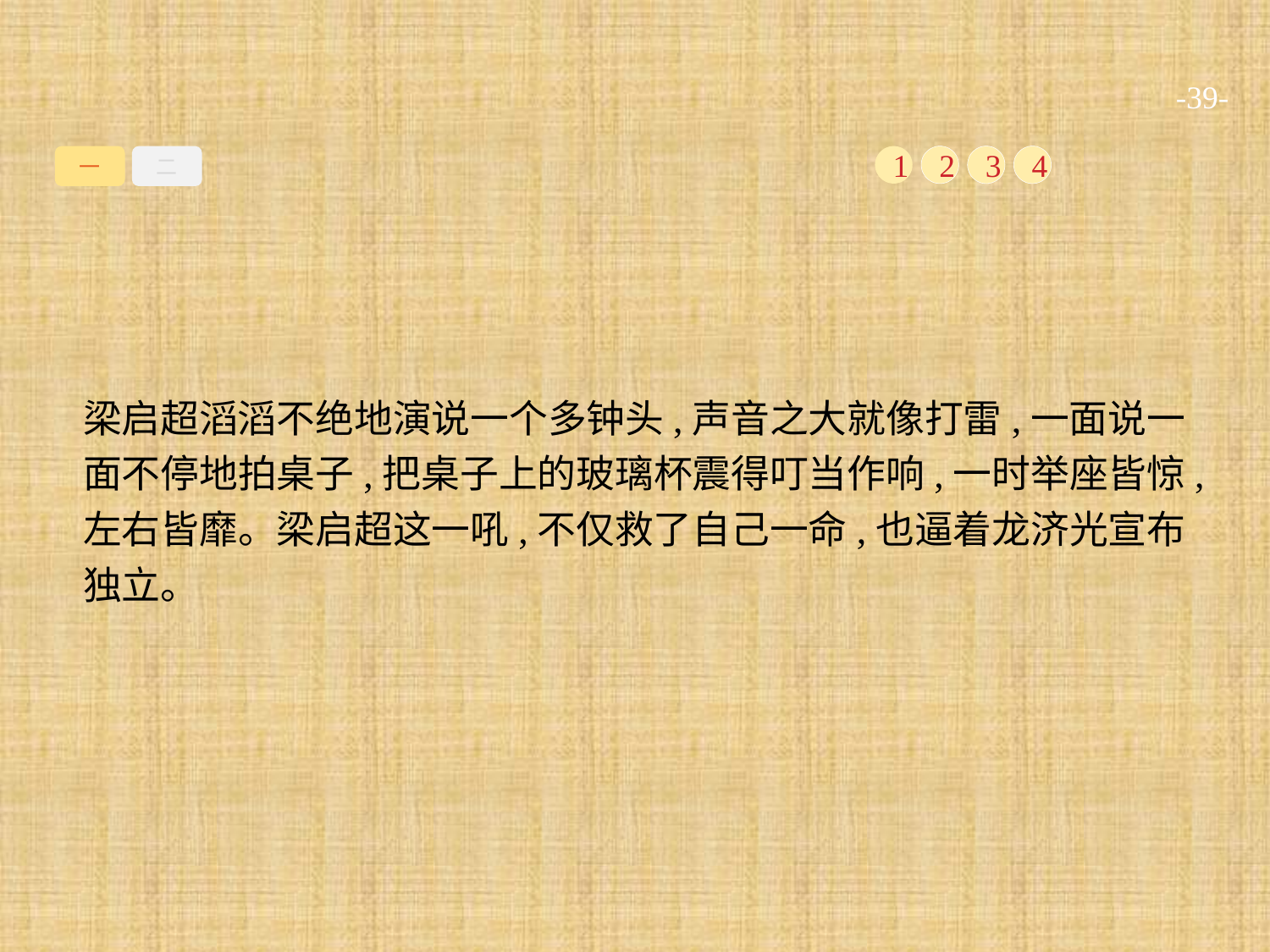

-39-
一
二
1
2
3
4
梁启超滔滔不绝地演说一个多钟头,声音之大就像打雷,一面说一面不停地拍桌子,把桌子上的玻璃杯震得叮当作响,一时举座皆惊,左右皆靡。梁启超这一吼,不仅救了自己一命,也逼着龙济光宣布独立。